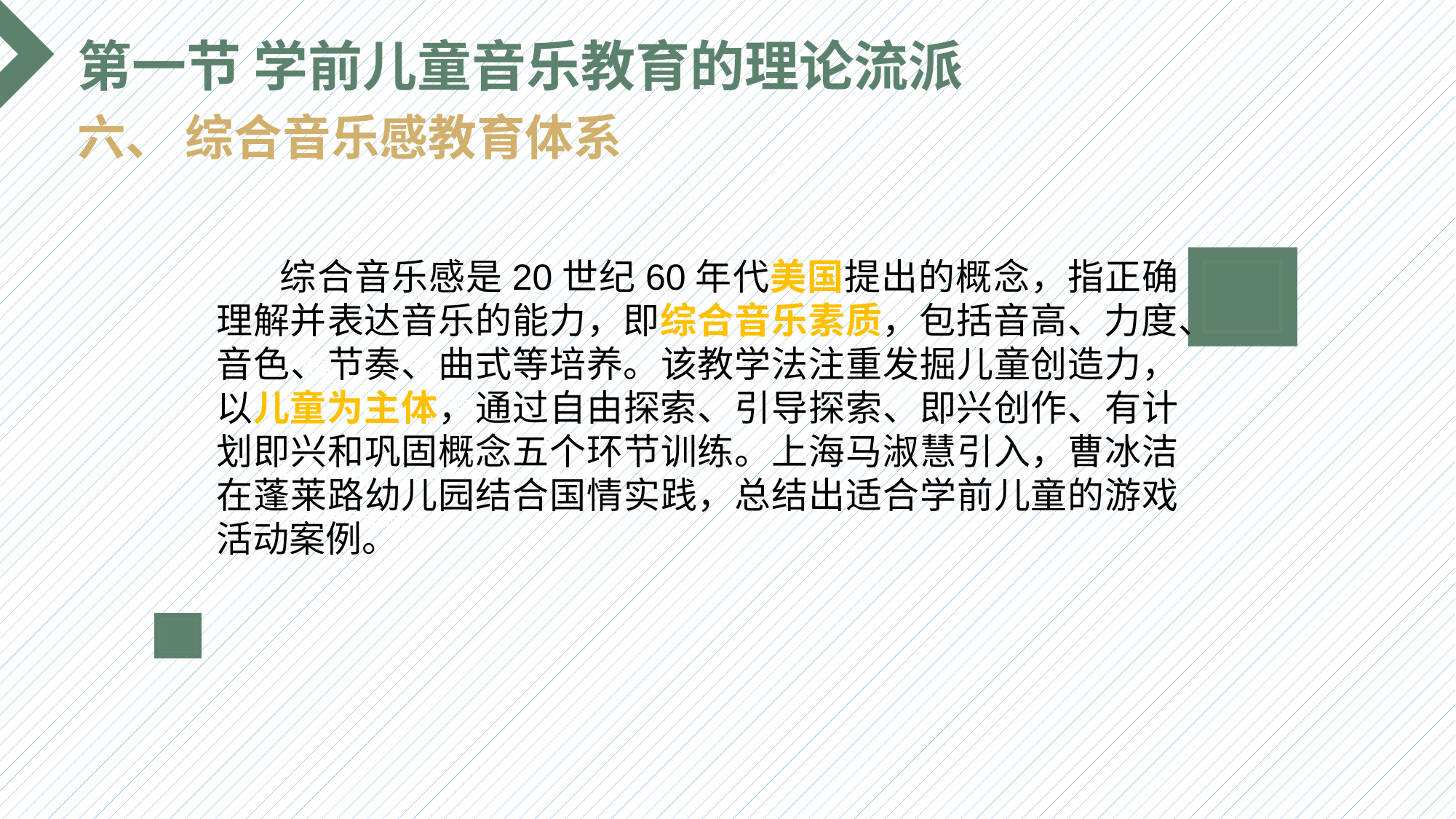

第一节 学前儿童音乐教育的理论流派
六、 综合音乐感教育体系

      综合音乐感是20世纪60年代美国提出的概念，指正确理解并表达音乐的能力，即综合音乐素质，包括音高、力度、音色、节奏、曲式等培养。该教学法注重发掘儿童创造力，以儿童为主体，通过自由探索、引导探索、即兴创作、有计划即兴和巩固概念五个环节训练。上海马淑慧引入，曹冰洁在蓬莱路幼儿园结合国情实践，总结出适合学前儿童的游戏活动案例。

选题背景
输入您的内容，请简要说明，言简意赅即可输入您的内容，请简要说明，言简意赅即可输入您的内容，请简要说明，言简意赅即可输入您的内容，请简要说明，言简意赅即可